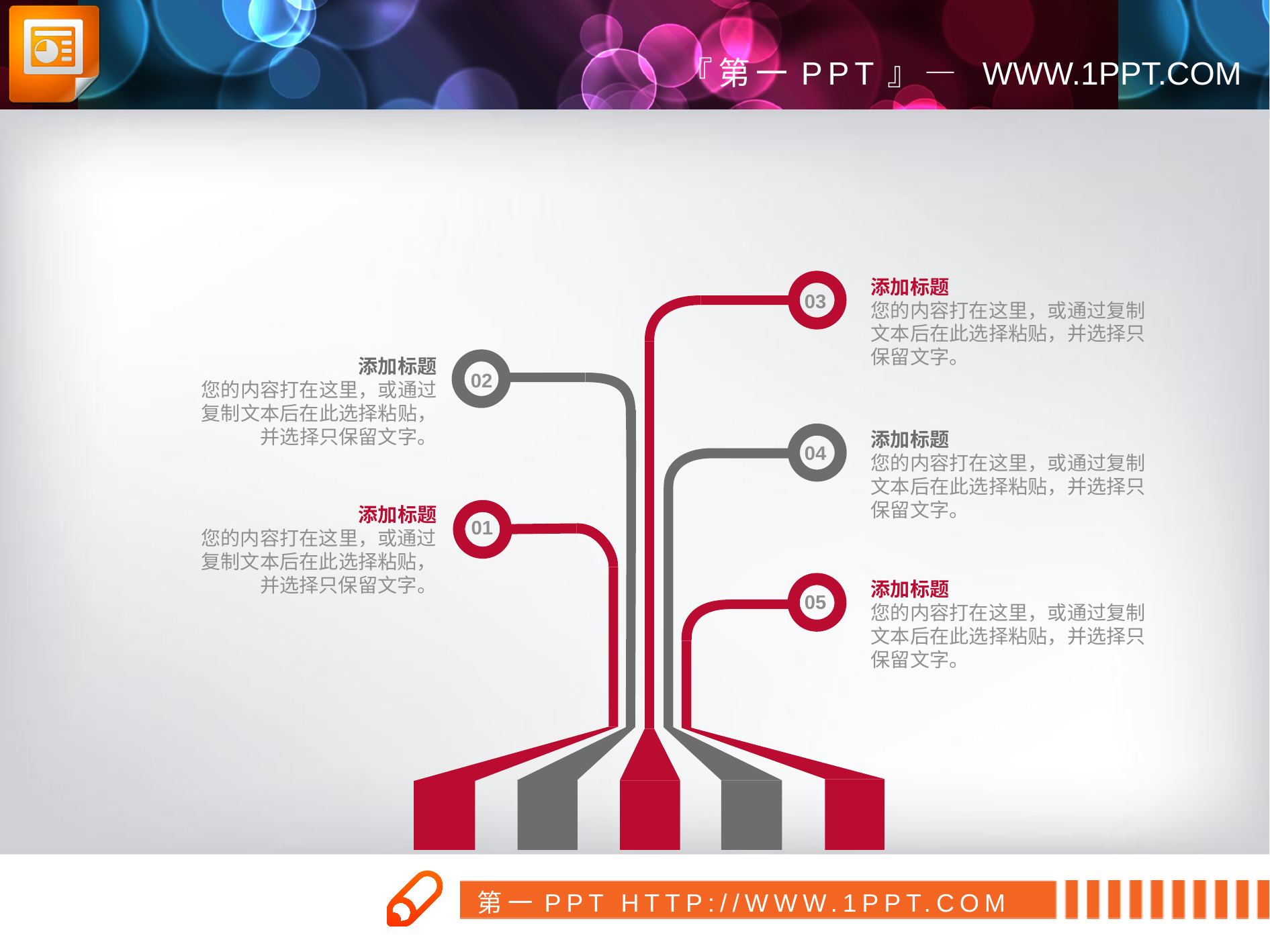

添加标题
您的内容打在这里，或通过复制文本后在此选择粘贴，并选择只保留文字。

03
添加标题
您的内容打在这里，或通过复制文本后在此选择粘贴，并选择只保留文字。

02
添加标题
您的内容打在这里，或通过复制文本后在此选择粘贴，并选择只保留文字。

04
添加标题
您的内容打在这里，或通过复制文本后在此选择粘贴，并选择只保留文字。

01
添加标题
您的内容打在这里，或通过复制文本后在此选择粘贴，并选择只保留文字。

05